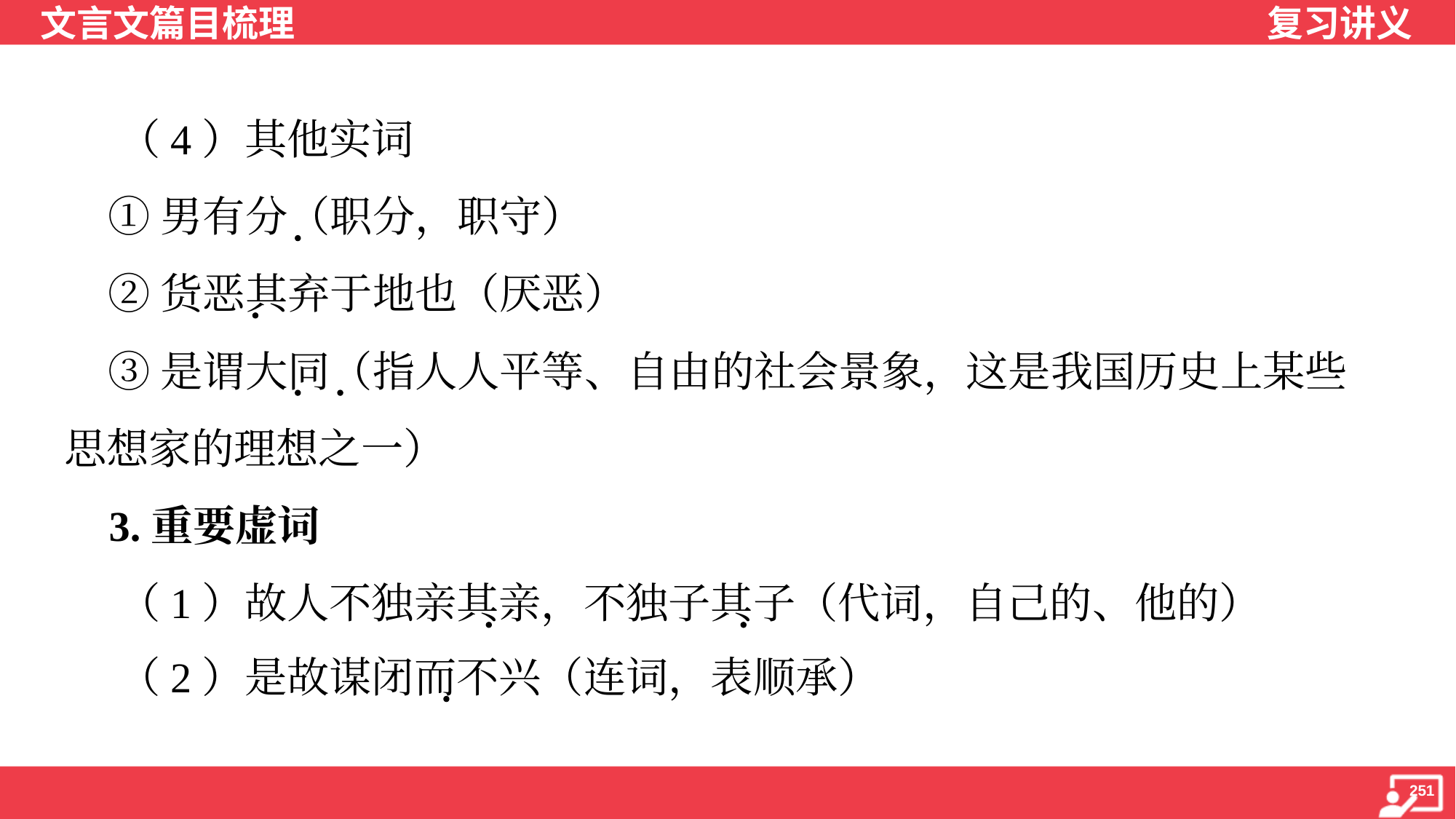

（4）其他实词
    ①男有分（职分，职守）
    ②货恶其弃于地也（厌恶）
    ③是谓大同（指人人平等、自由的社会景象，这是我国历史上某些
思想家的理想之一）
    3.重要虚词
    （1）故人不独亲其亲，不独子其子（代词，自己的、他的）
    （2）是故谋闭而不兴（连词，表顺承）